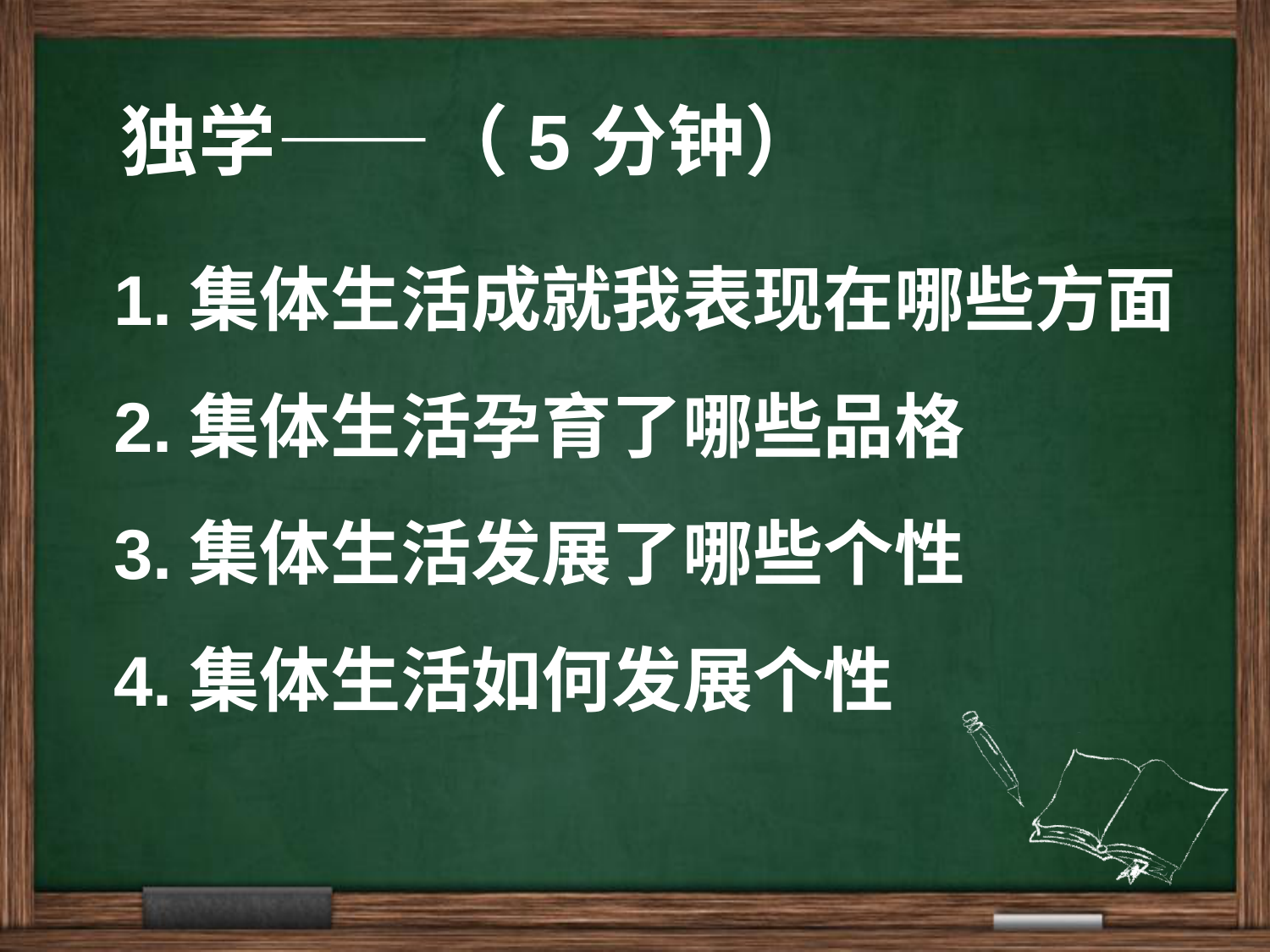

# 独学——（5分钟）
1.集体生活成就我表现在哪些方面
2.集体生活孕育了哪些品格
3.集体生活发展了哪些个性
4.集体生活如何发展个性